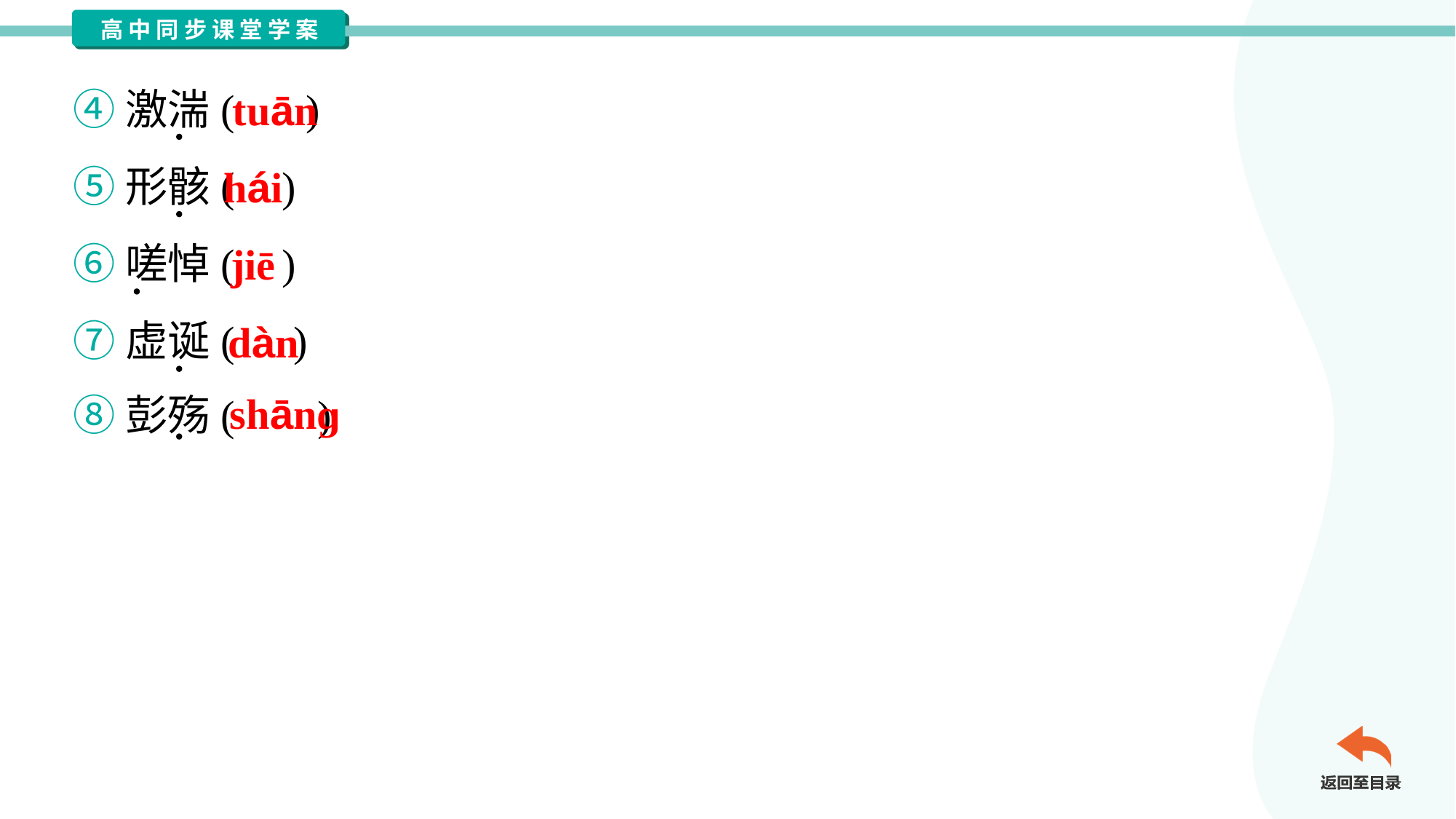

④激湍(      )
⑤形骸(    )
⑥嗟悼(    )
⑦虚诞(     )
⑧彭殇(       )
tuān
hái

jiē

dàn

shānɡ